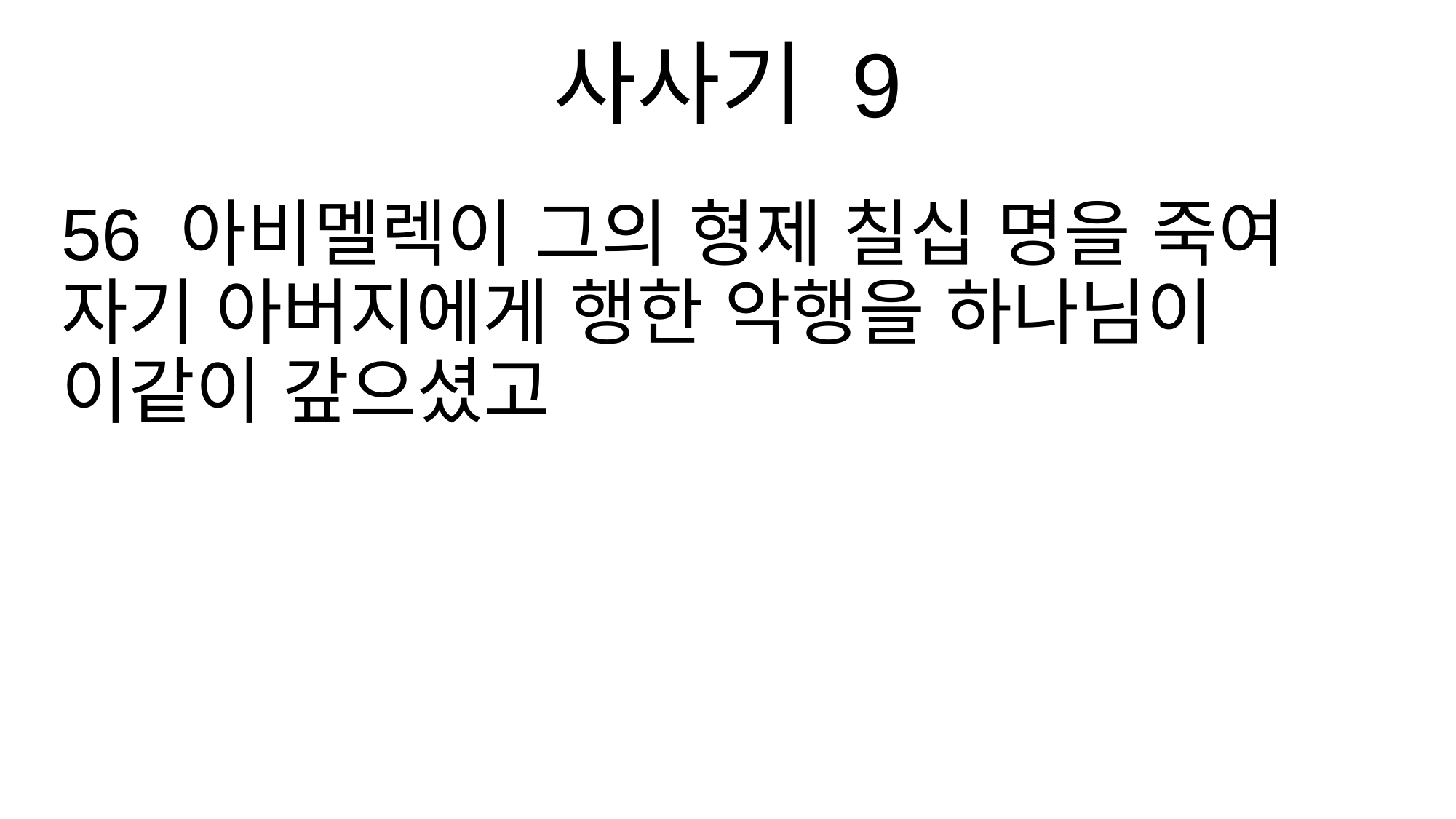

사사기 9
56 아비멜렉이 그의 형제 칠십 명을 죽여 자기 아버지에게 행한 악행을 하나님이 이같이 갚으셨고